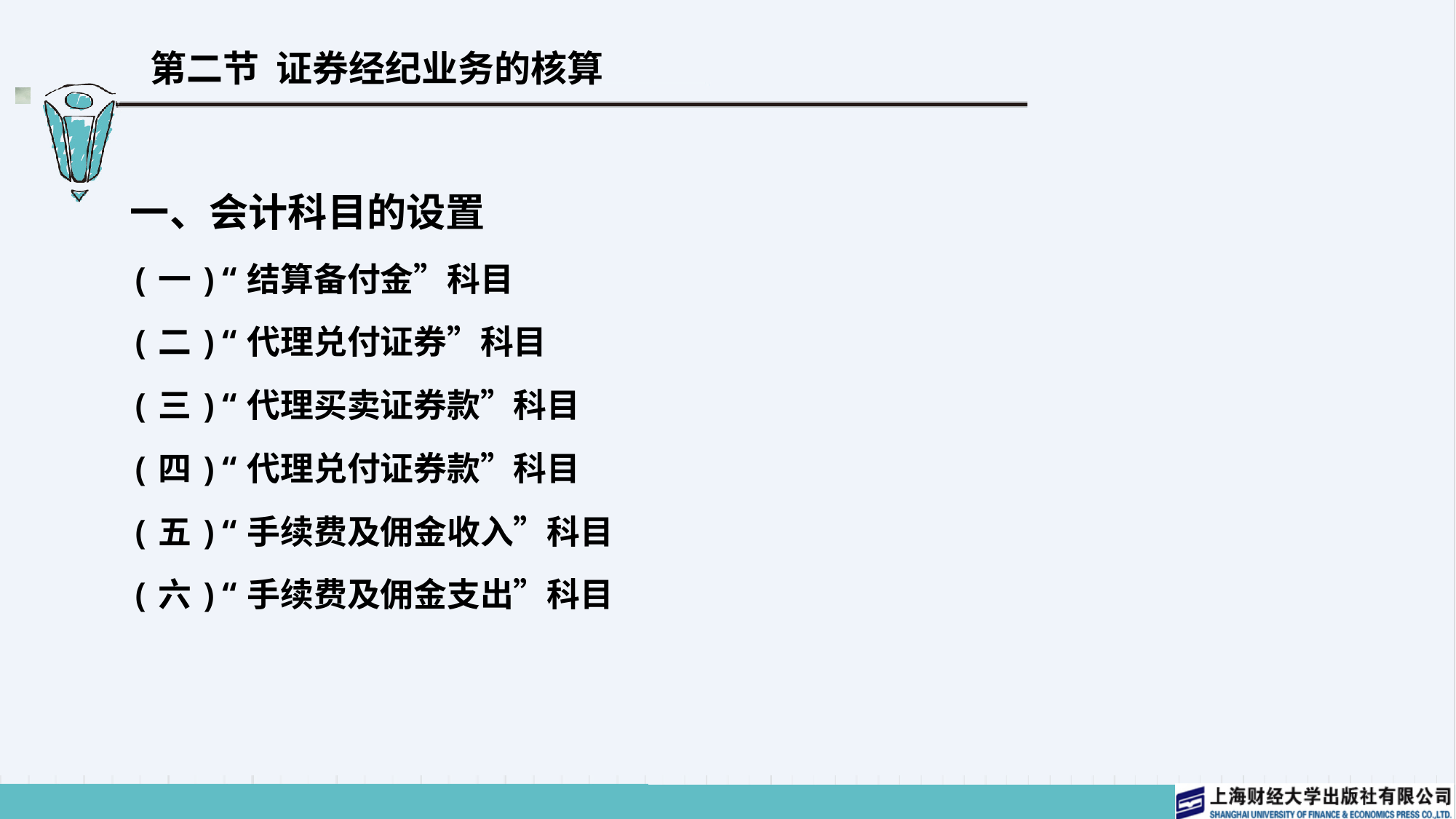

# 第二节  证券经纪业务的核算
一、会计科目的设置
(一)“结算备付金”科目
(二)“代理兑付证券”科目
(三)“代理买卖证券款”科目
(四)“代理兑付证券款”科目
(五)“手续费及佣金收入”科目
(六)“手续费及佣金支出”科目